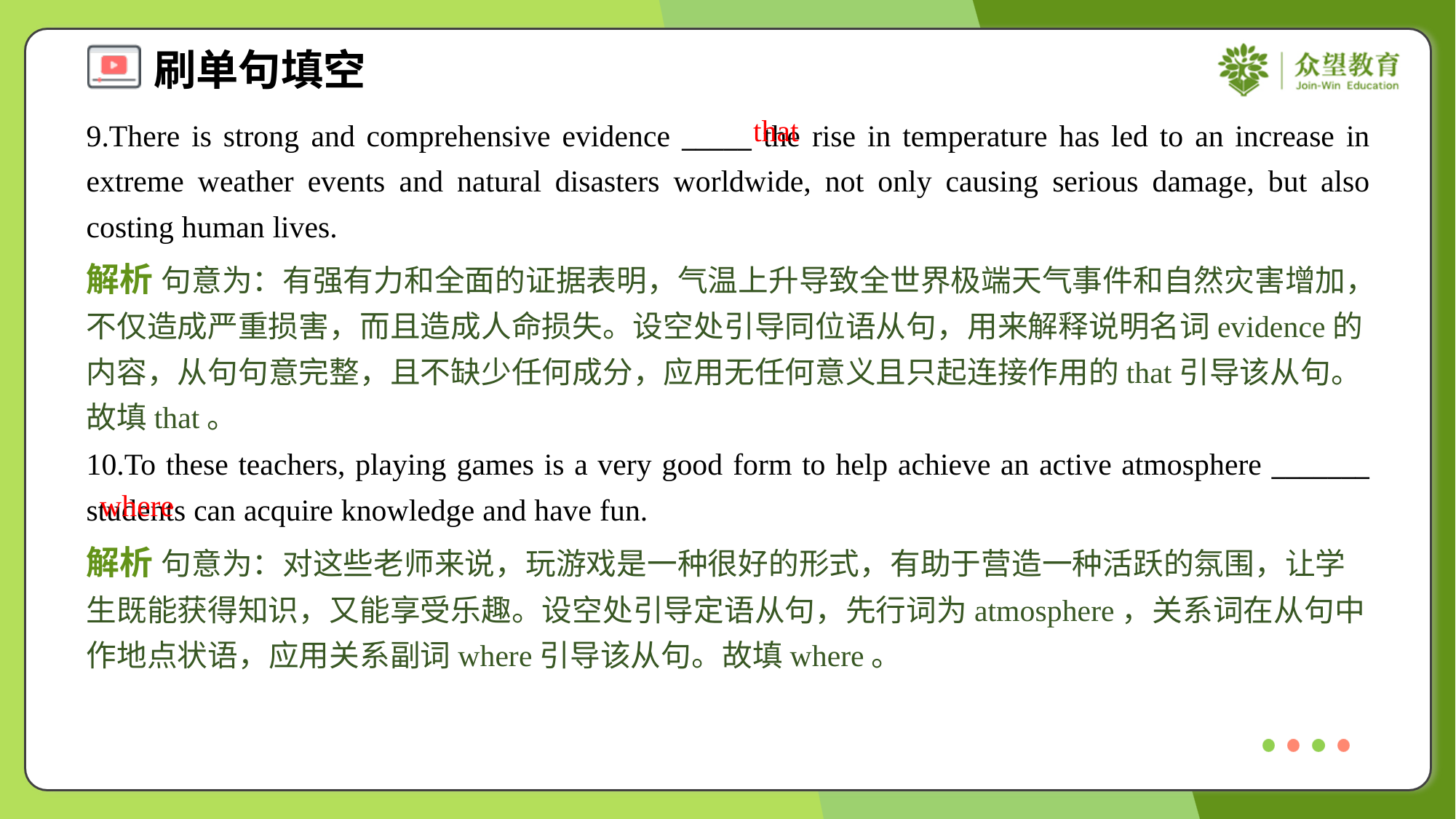

that
9.There is strong and comprehensive evidence _____ the rise in temperature has led to an increase in extreme weather events and natural disasters worldwide, not only causing serious damage, but also costing human lives.
解析 句意为：有强有力和全面的证据表明，气温上升导致全世界极端天气事件和自然灾害增加，不仅造成严重损害，而且造成人命损失。设空处引导同位语从句，用来解释说明名词evidence的内容，从句句意完整，且不缺少任何成分，应用无任何意义且只起连接作用的that引导该从句。故填that。
10.To these teachers, playing games is a very good form to help achieve an active atmosphere _______ students can acquire knowledge and have fun.
where
解析 句意为：对这些老师来说，玩游戏是一种很好的形式，有助于营造一种活跃的氛围，让学生既能获得知识，又能享受乐趣。设空处引导定语从句，先行词为atmosphere，关系词在从句中作地点状语，应用关系副词where引导该从句。故填where。